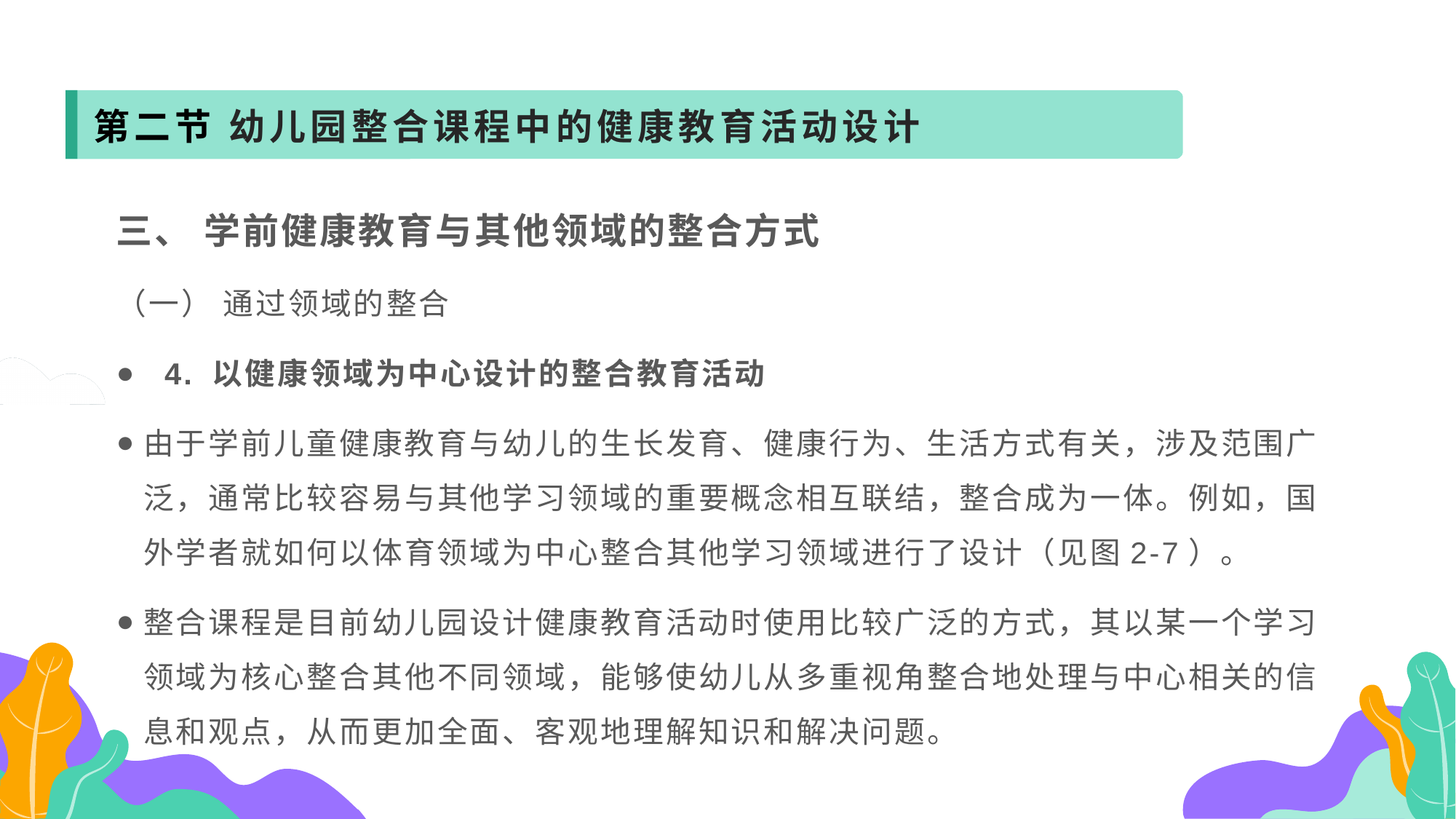

第二节 幼儿园整合课程中的健康教育活动设计
三、 学前健康教育与其他领域的整合方式
（一） 通过领域的整合
  4. 以健康领域为中心设计的整合教育活动
由于学前儿童健康教育与幼儿的生长发育、健康行为、生活方式有关，涉及范围广泛，通常比较容易与其他学习领域的重要概念相互联结，整合成为一体。例如，国外学者就如何以体育领域为中心整合其他学习领域进行了设计（见图2-7）。
整合课程是目前幼儿园设计健康教育活动时使用比较广泛的方式，其以某一个学习领域为核心整合其他不同领域，能够使幼儿从多重视角整合地处理与中心相关的信息和观点，从而更加全面、客观地理解知识和解决问题。